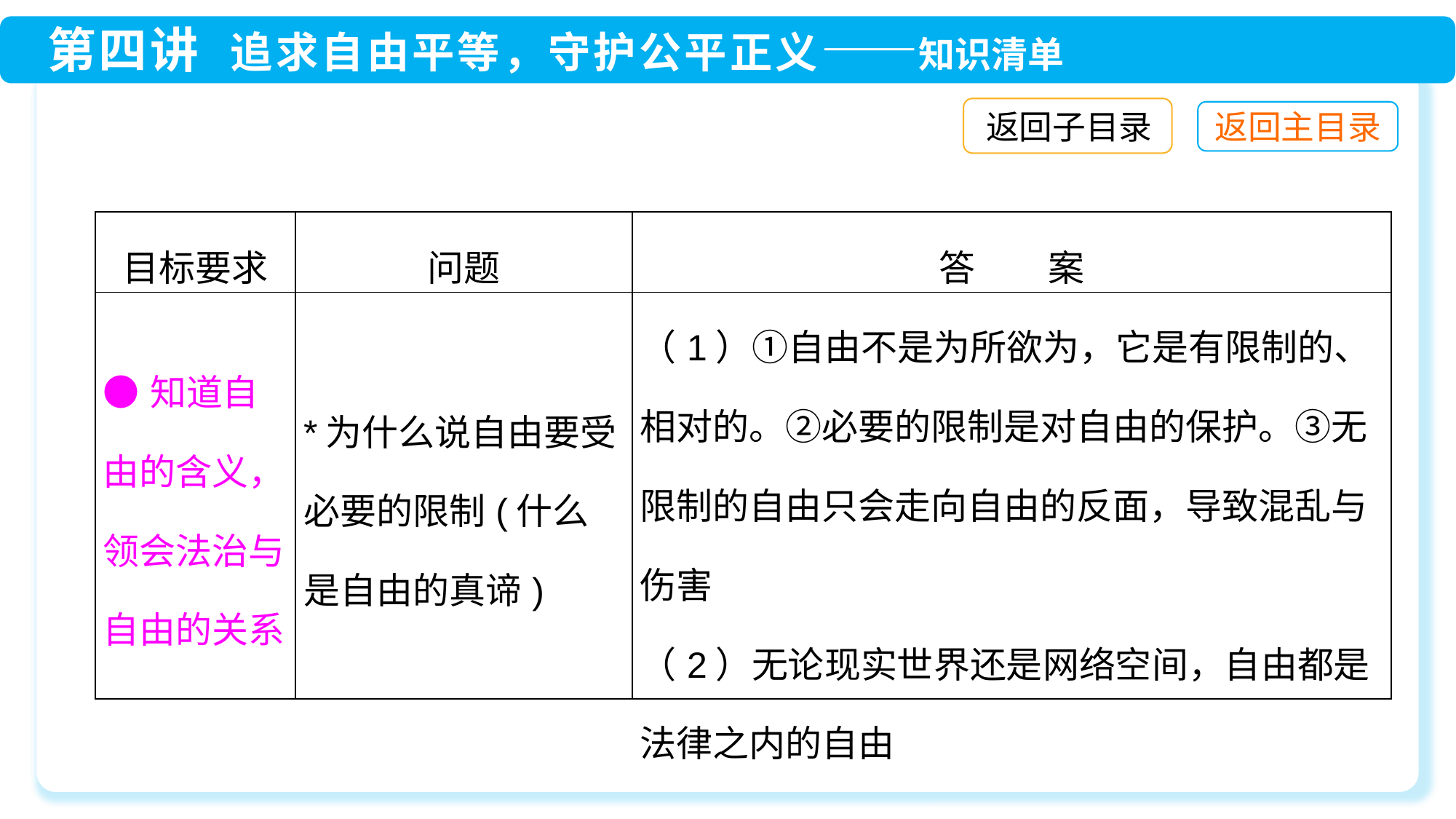

返回子目录
| 目标要求 | 问题 | 答　　案 |
| --- | --- | --- |
| ●知道自由的含义，领会法治与自由的关系 | \*为什么说自由要受必要的限制(什么是自由的真谛) | （1）①自由不是为所欲为，它是有限制的、相对的。②必要的限制是对自由的保护。③无限制的自由只会走向自由的反面，导致混乱与伤害 （2）无论现实世界还是网络空间，自由都是法律之内的自由 |